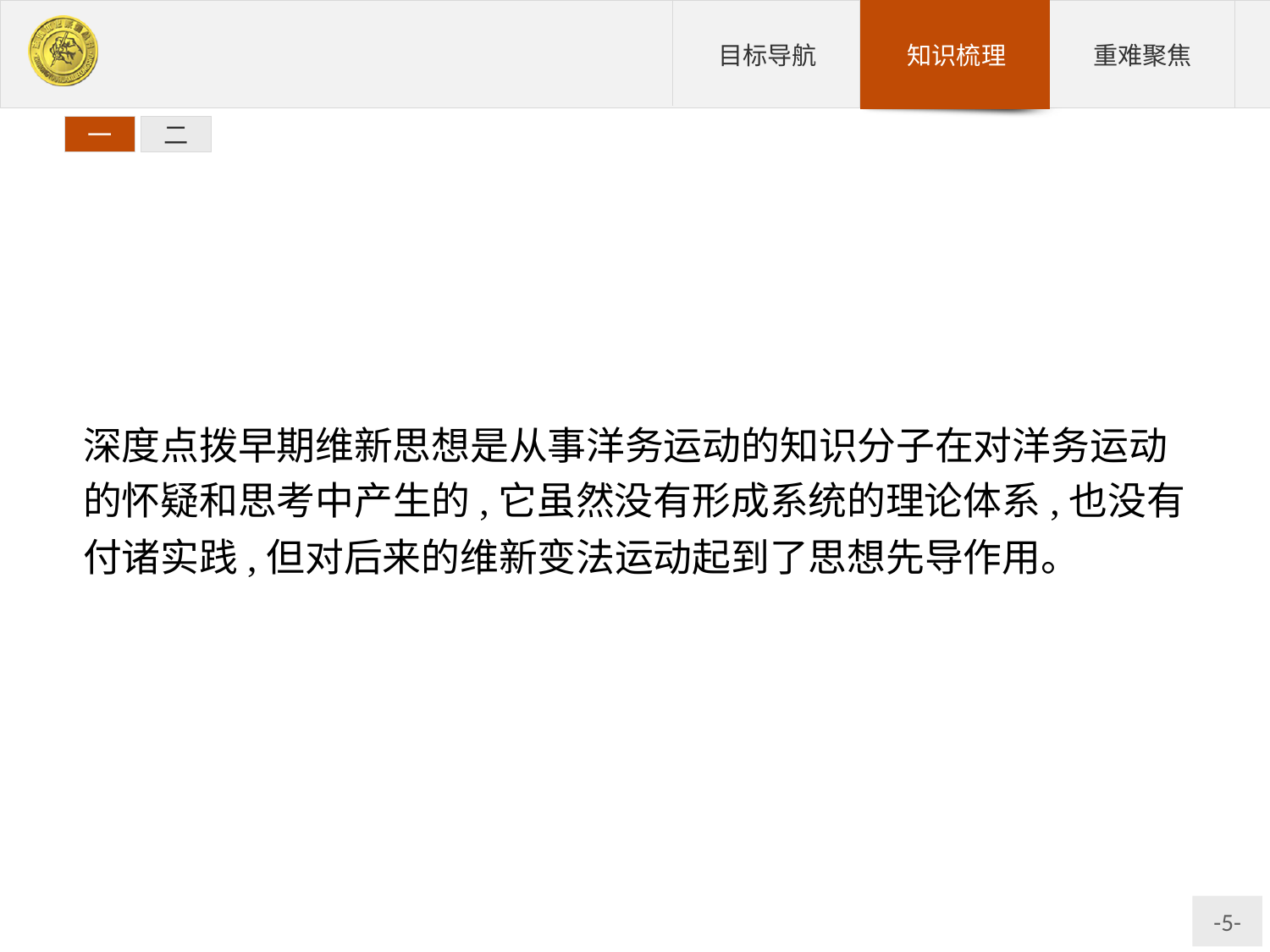

一
二
深度点拨早期维新思想是从事洋务运动的知识分子在对洋务运动的怀疑和思考中产生的,它虽然没有形成系统的理论体系,也没有付诸实践,但对后来的维新变法运动起到了思想先导作用。